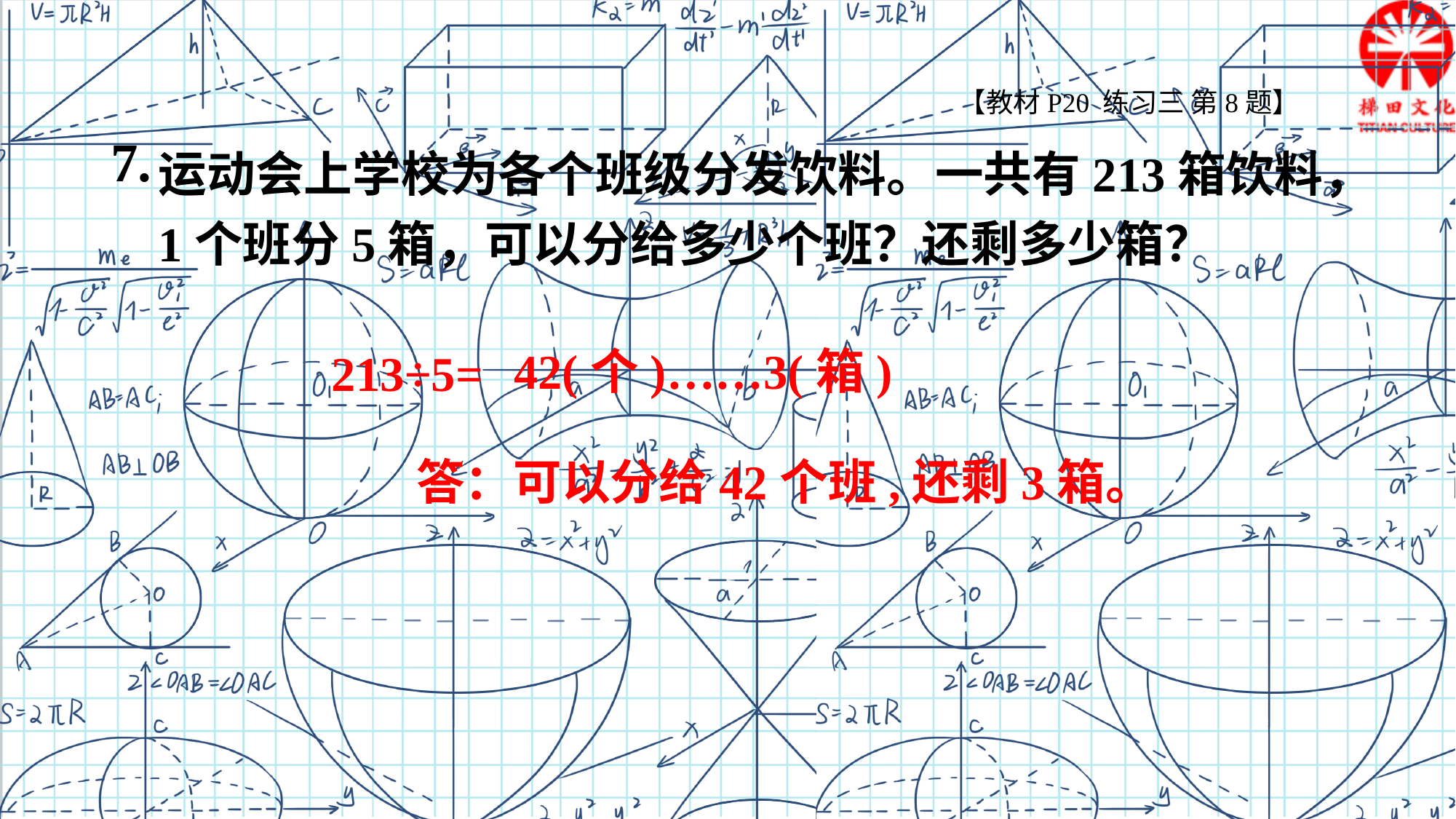

【教材P20 练习三 第8题】
7.
运动会上学校为各个班级分发饮料。一共有213箱饮料，1个班分5箱，可以分给多少个班？还剩多少箱？
42(个)……3(箱)
213÷5=
答：可以分给42个班,还剩3箱。